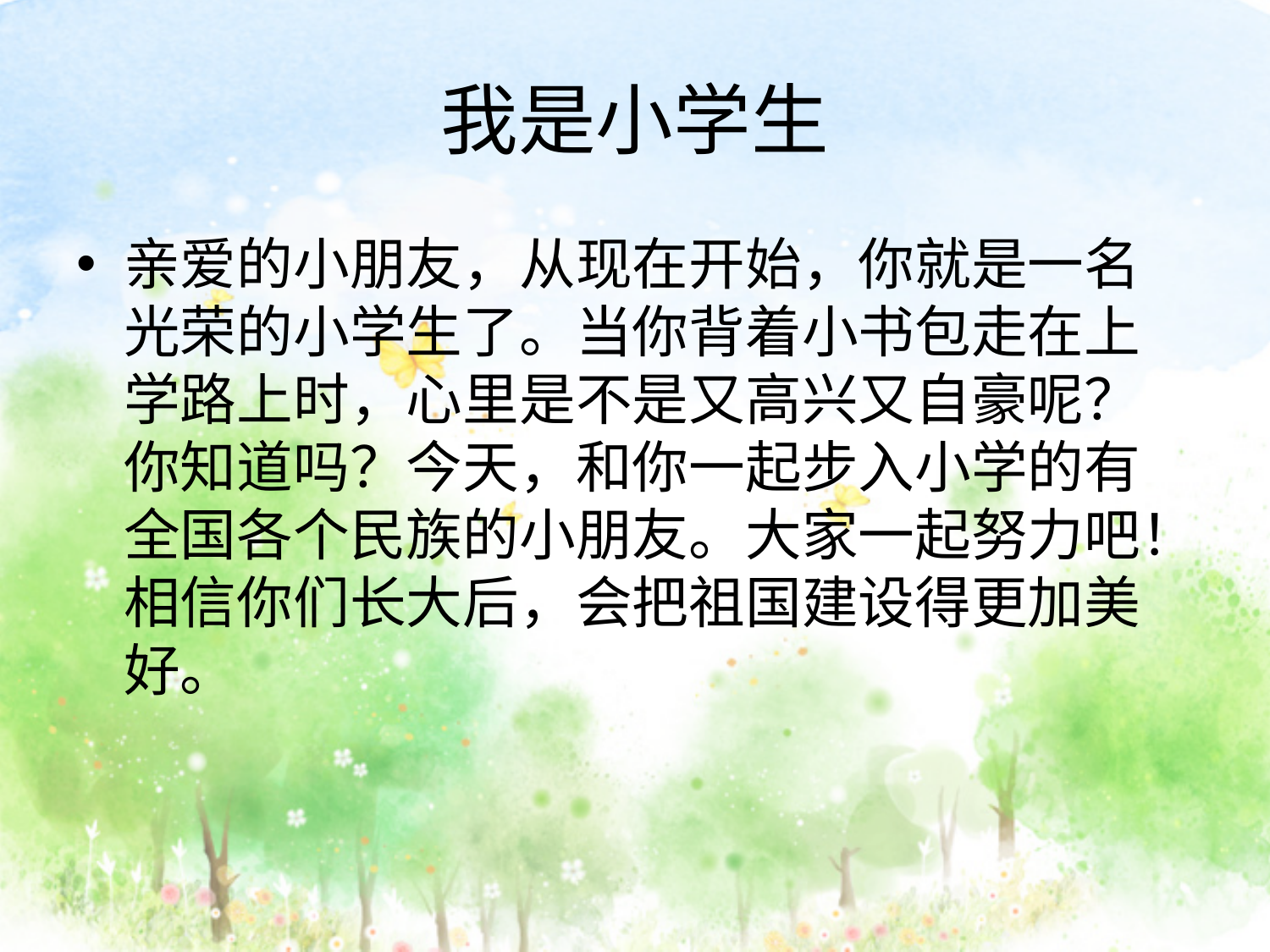

# 我是小学生
亲爱的小朋友，从现在开始，你就是一名光荣的小学生了。当你背着小书包走在上学路上时，心里是不是又高兴又自豪呢？你知道吗？今天，和你一起步入小学的有全国各个民族的小朋友。大家一起努力吧！相信你们长大后，会把祖国建设得更加美好。